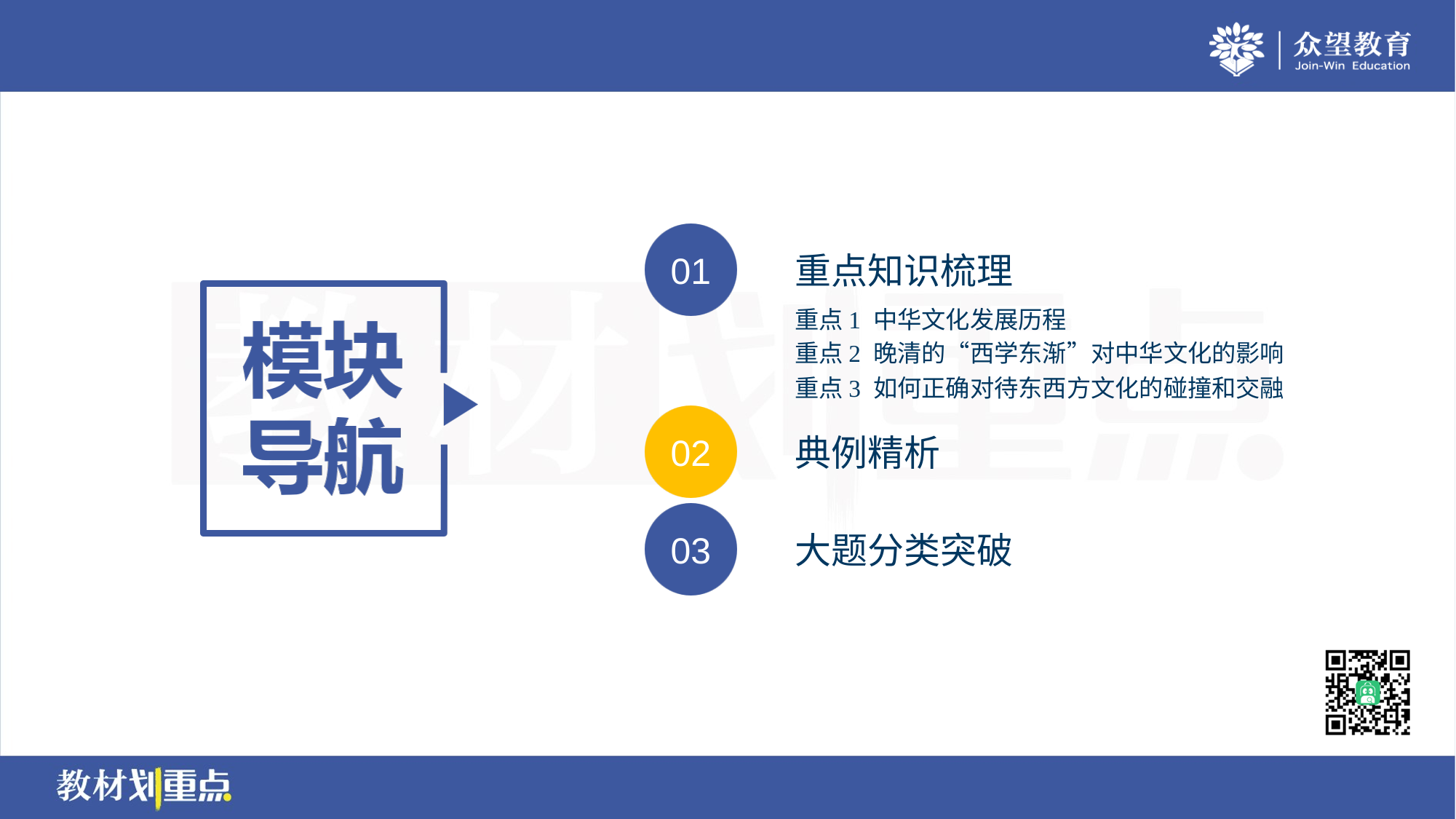

重点1 中华文化发展历程
重点2 晚清的“西学东渐”对中华文化的影响
重点3 如何正确对待东西方文化的碰撞和交融